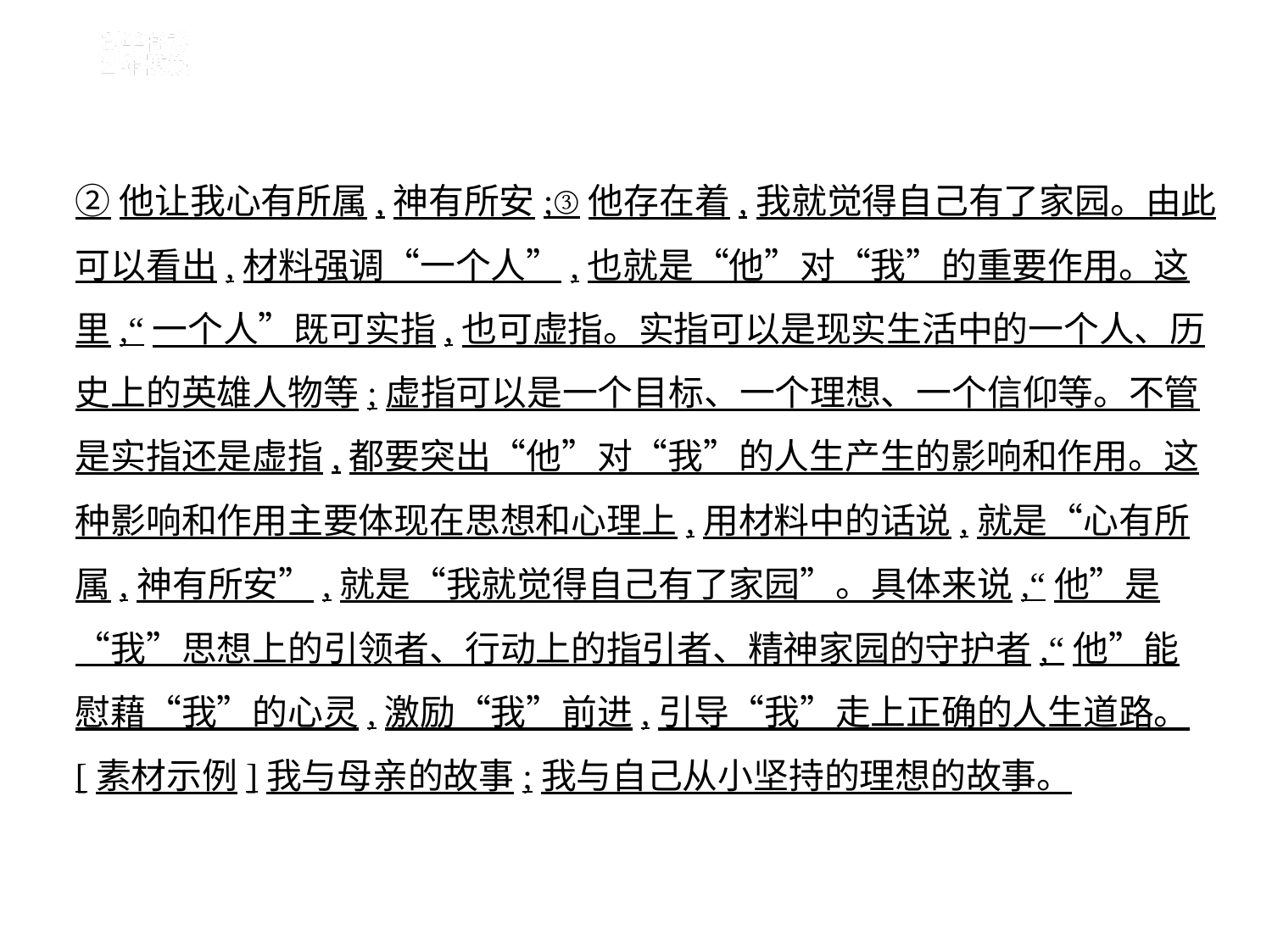

②他让我心有所属,神有所安;③他存在着,我就觉得自己有了家园。由此
可以看出,材料强调“一个人”,也就是“他”对“我”的重要作用。这
里,“一个人”既可实指,也可虚指。实指可以是现实生活中的一个人、历
史上的英雄人物等;虚指可以是一个目标、一个理想、一个信仰等。不管
是实指还是虚指,都要突出“他”对“我”的人生产生的影响和作用。这
种影响和作用主要体现在思想和心理上,用材料中的话说,就是“心有所
属,神有所安”,就是“我就觉得自己有了家园”。具体来说,“他”是
“我”思想上的引领者、行动上的指引者、精神家园的守护者,“他”能
慰藉“我”的心灵,激励“我”前进,引导“我”走上正确的人生道路。
[素材示例]我与母亲的故事;我与自己从小坚持的理想的故事。